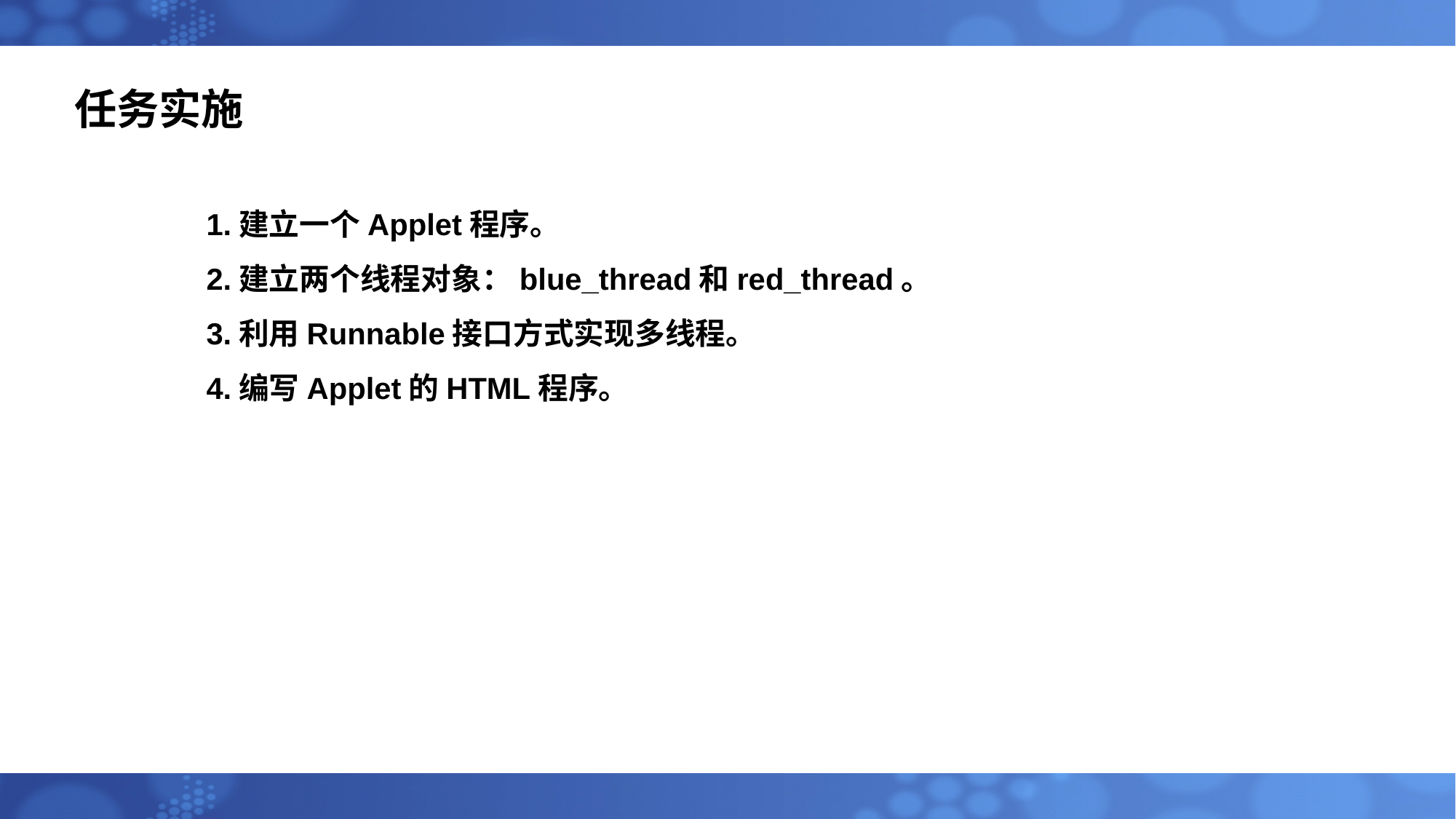

# 任务实施
1.建立一个Applet程序。
2.建立两个线程对象：blue_thread和red_thread。
3.利用Runnable接口方式实现多线程。
4.编写Applet的HTML程序。